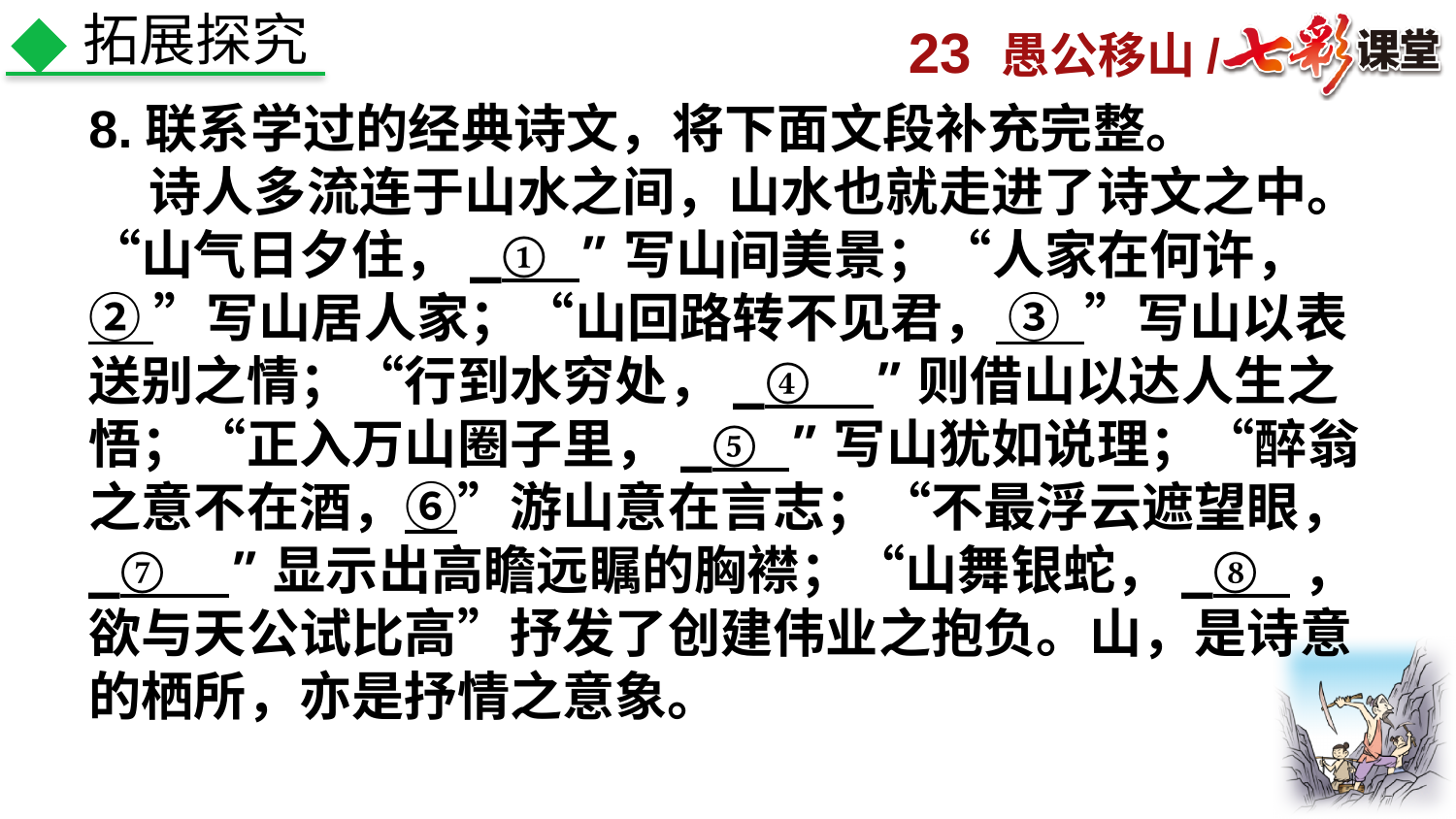

拓展探究

8.联系学过的经典诗文，将下面文段补充完整。
    诗人多流连于山水之间，山水也就走进了诗文之中。“山气日夕住，_① ”写山间美景；“人家在何许， ② ”写山居人家；“山回路转不见君， ③  ”写山以表送别之情；“行到水穷处，_④  ”则借山以达人生之悟；“正入万山圈子里，_⑤ ”写山犹如说理；“醉翁之意不在酒，⑥”游山意在言志；“不最浮云遮望眼，_⑦  ”显示出高瞻远瞩的胸襟；“山舞银蛇，_⑧ ，欲与天公试比高”抒发了创建伟业之抱负。山，是诗意的栖所，亦是抒情之意象。